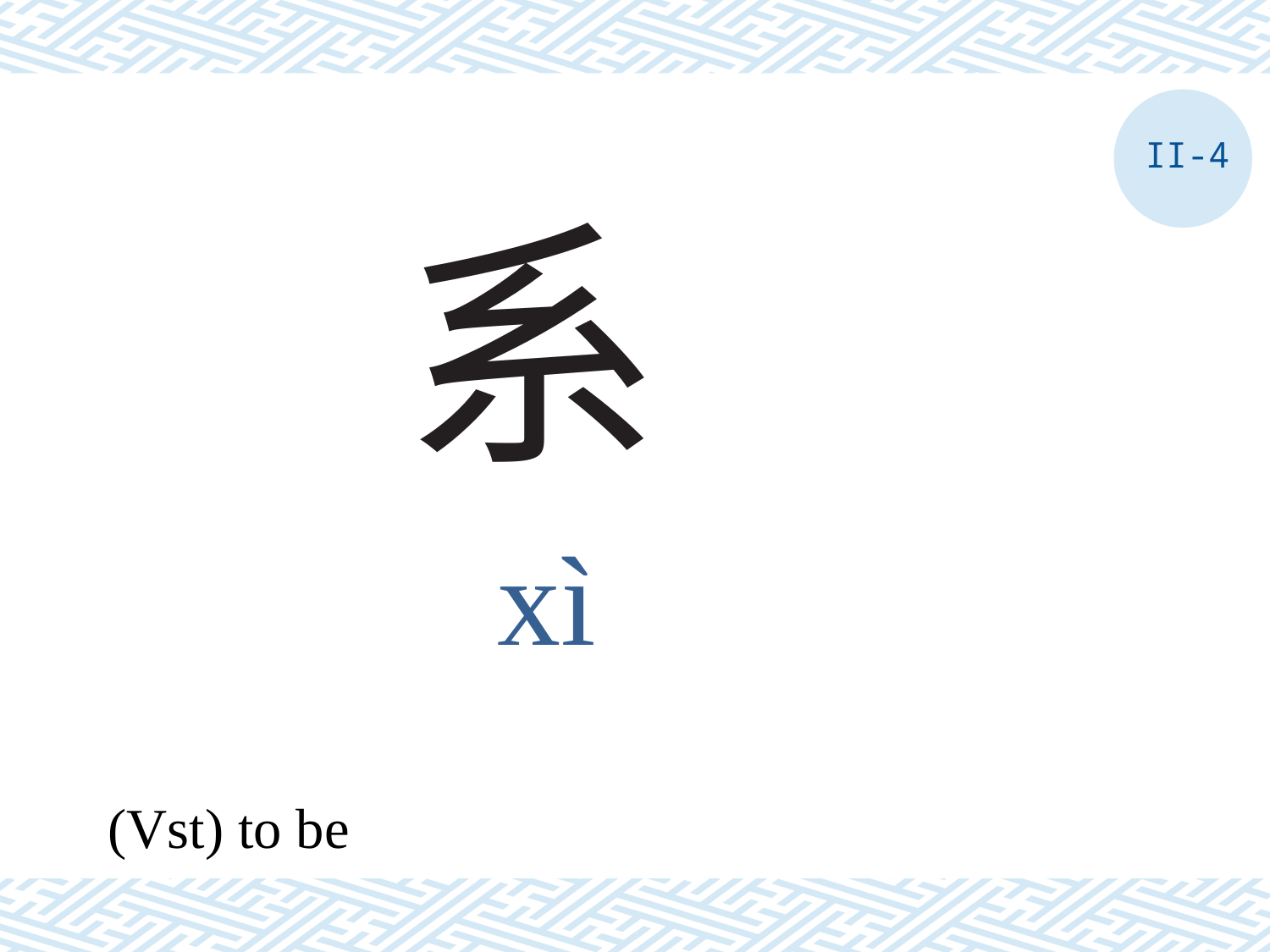

II-4

# 系
xì
(Vst) to be